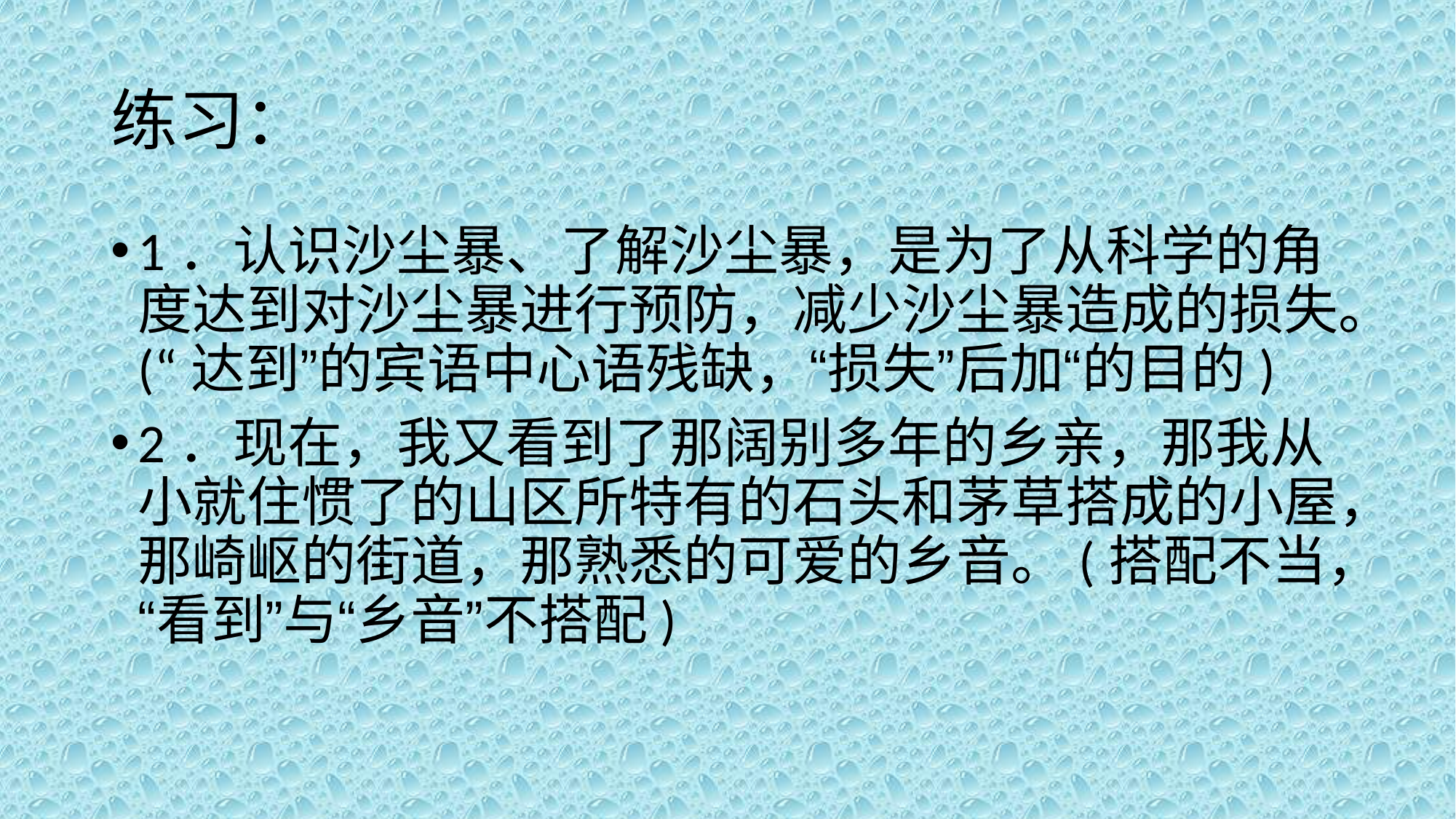

# 练习：
1．认识沙尘暴、了解沙尘暴，是为了从科学的角度达到对沙尘暴进行预防，减少沙尘暴造成的损失。(“达到”的宾语中心语残缺，“损失”后加“的目的)
2．现在，我又看到了那阔别多年的乡亲，那我从小就住惯了的山区所特有的石头和茅草搭成的小屋，那崎岖的街道，那熟悉的可爱的乡音。(搭配不当，“看到”与“乡音”不搭配)